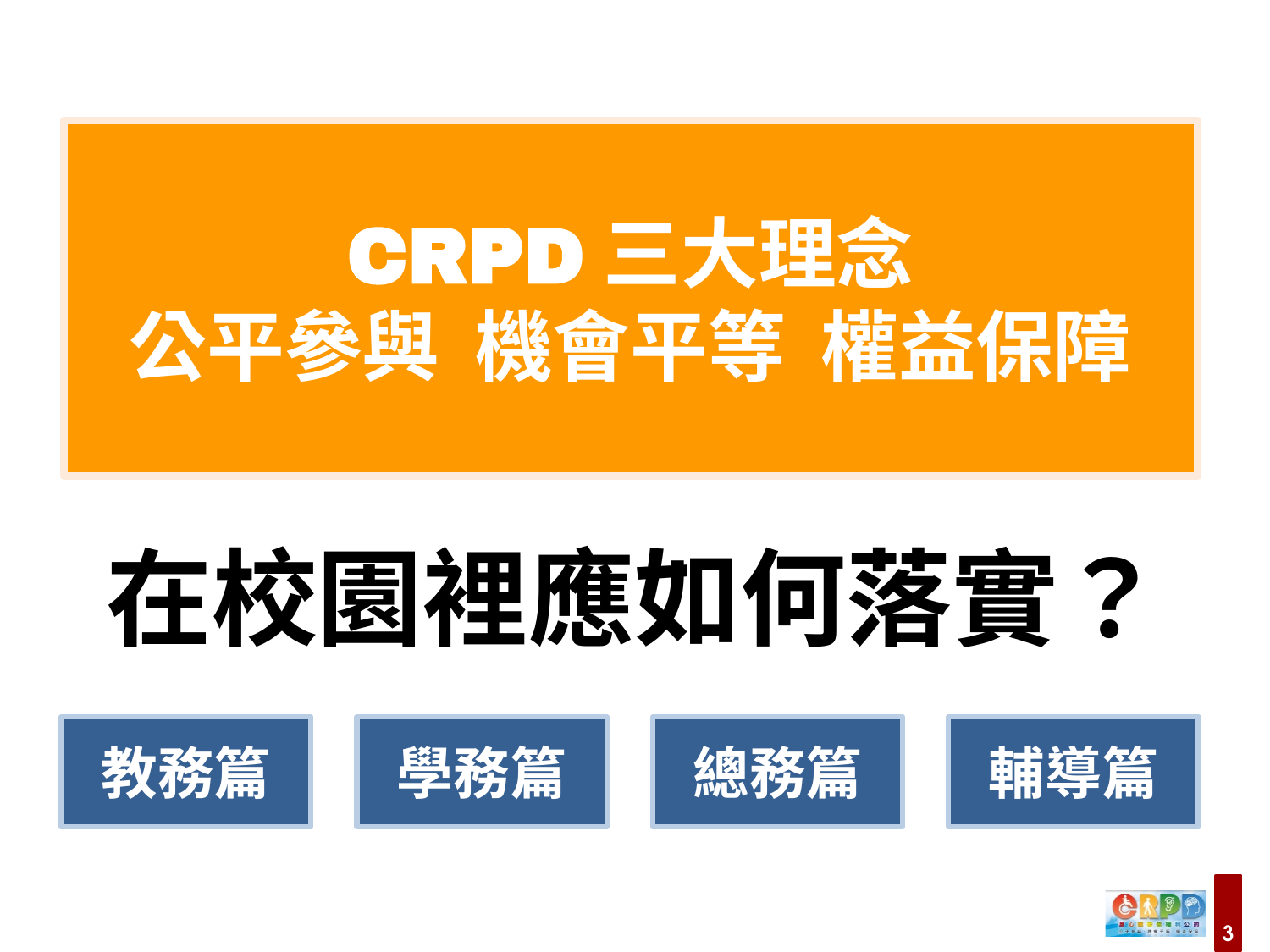

CRPD三大理念
公平參與  機會平等  權益保障
在校園裡應如何落實？
教務篇
學務篇
總務篇
輔導篇
3